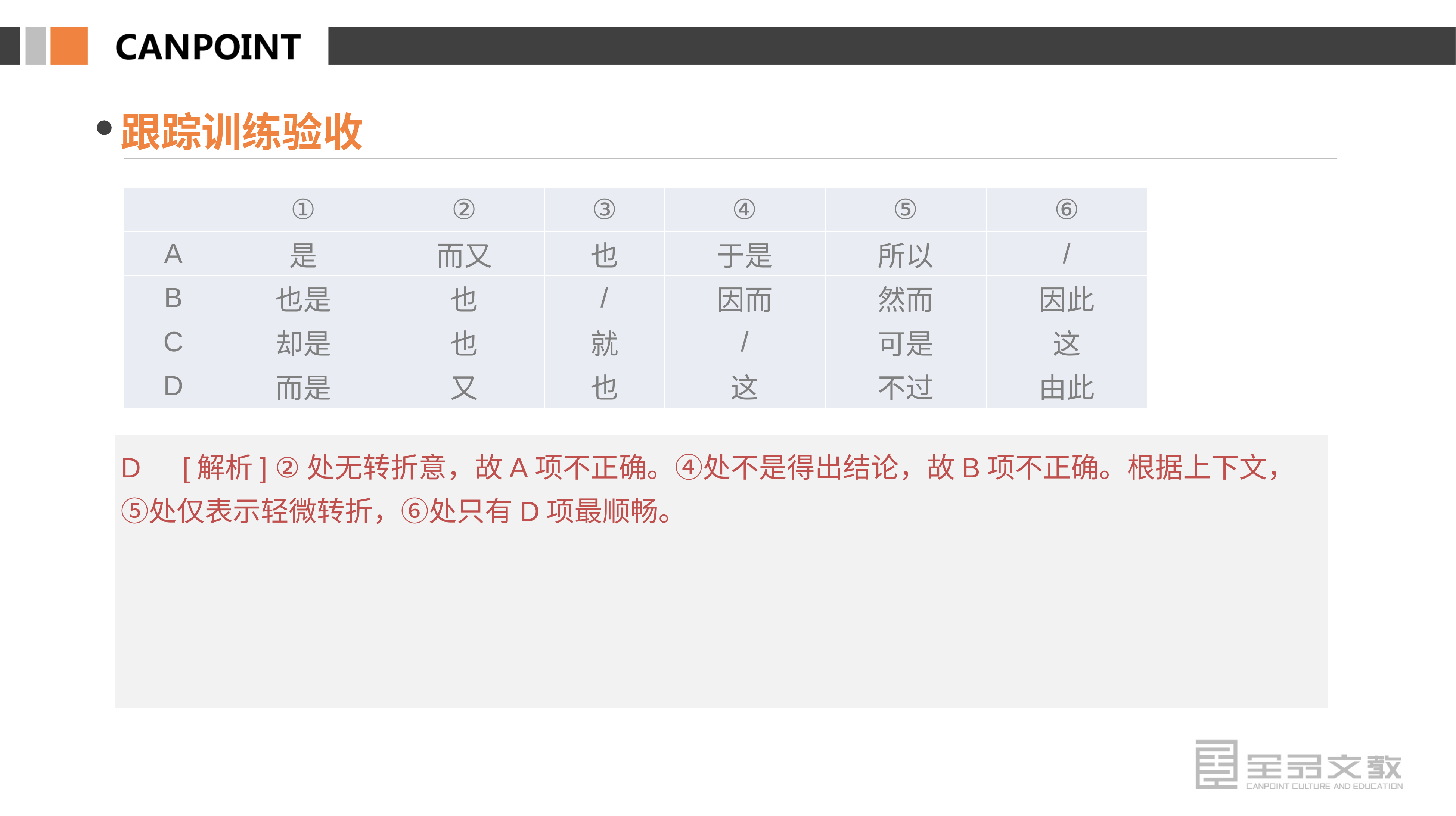

跟踪训练验收

|  | ① | ② | ③ | ④ | ⑤ | ⑥ |
| --- | --- | --- | --- | --- | --- | --- |
| A | 是 | 而又 | 也 | 于是 | 所以 | / |
| B | 也是 | 也 | / | 因而 | 然而 | 因此 |
| C | 却是 | 也 | 就 | / | 可是 | 这 |
| D | 而是 | 又 | 也 | 这 | 不过 | 由此 |

D　[解析] ②处无转折意，故A项不正确。④处不是得出结论，故B项不正确。根据上下文，⑤处仅表示轻微转折，⑥处只有D项最顺畅。